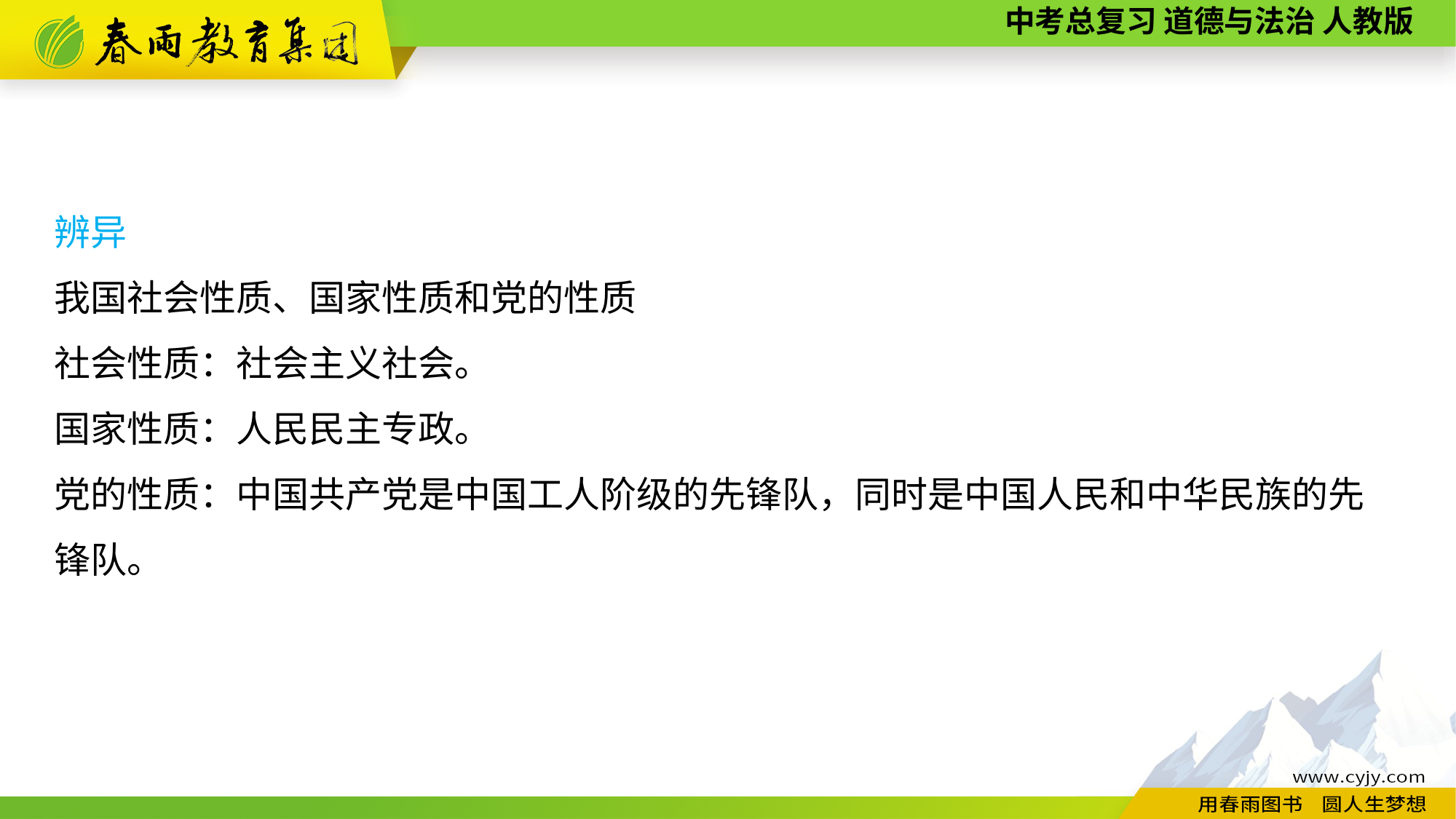

辨异
我国社会性质、国家性质和党的性质
社会性质：社会主义社会。
国家性质：人民民主专政。
党的性质：中国共产党是中国工人阶级的先锋队，同时是中国人民和中华民族的先
锋队。